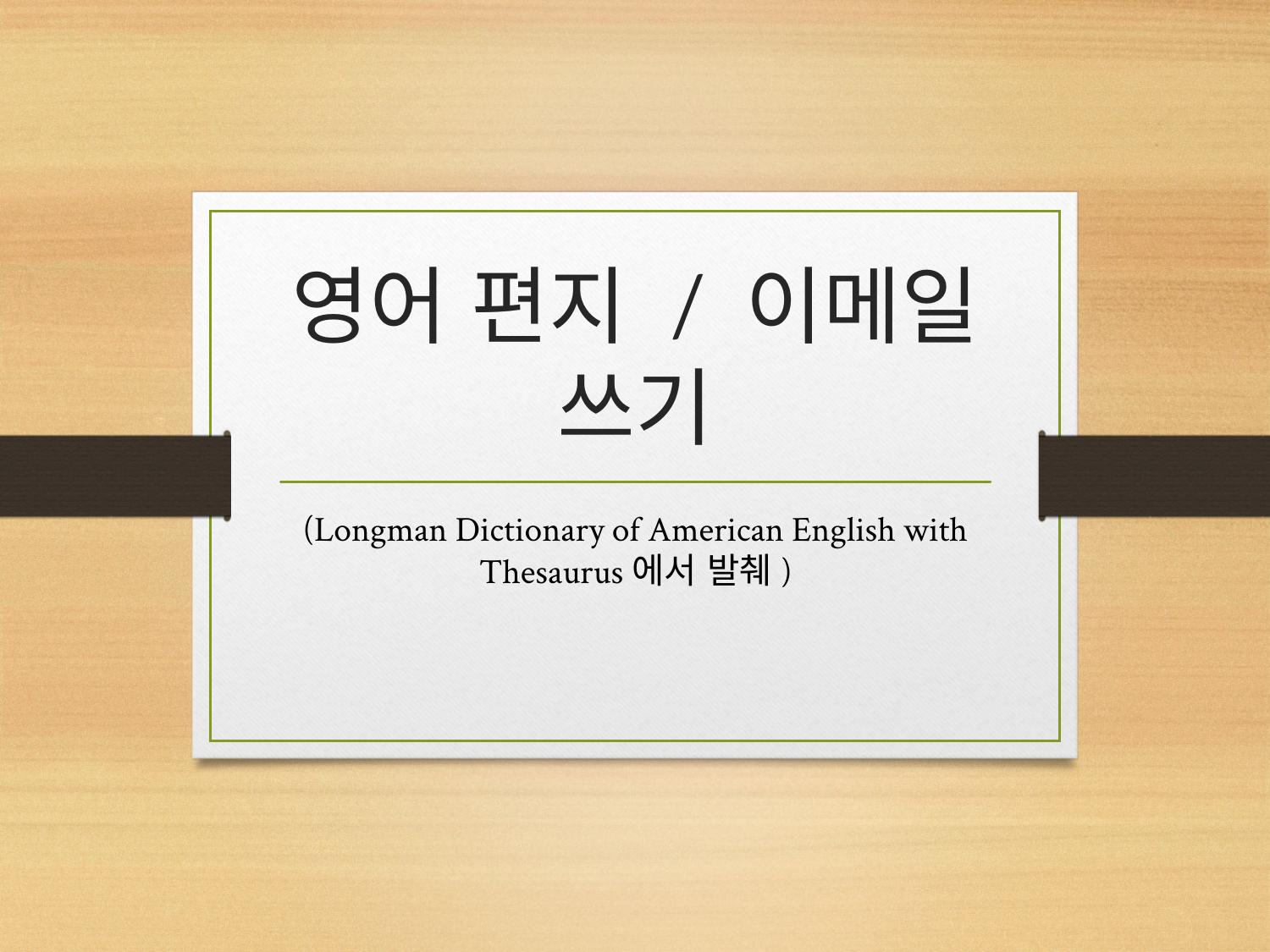

# 영어 편지 / 이메일 쓰기
(Longman Dictionary of American English with Thesaurus에서 발췌)